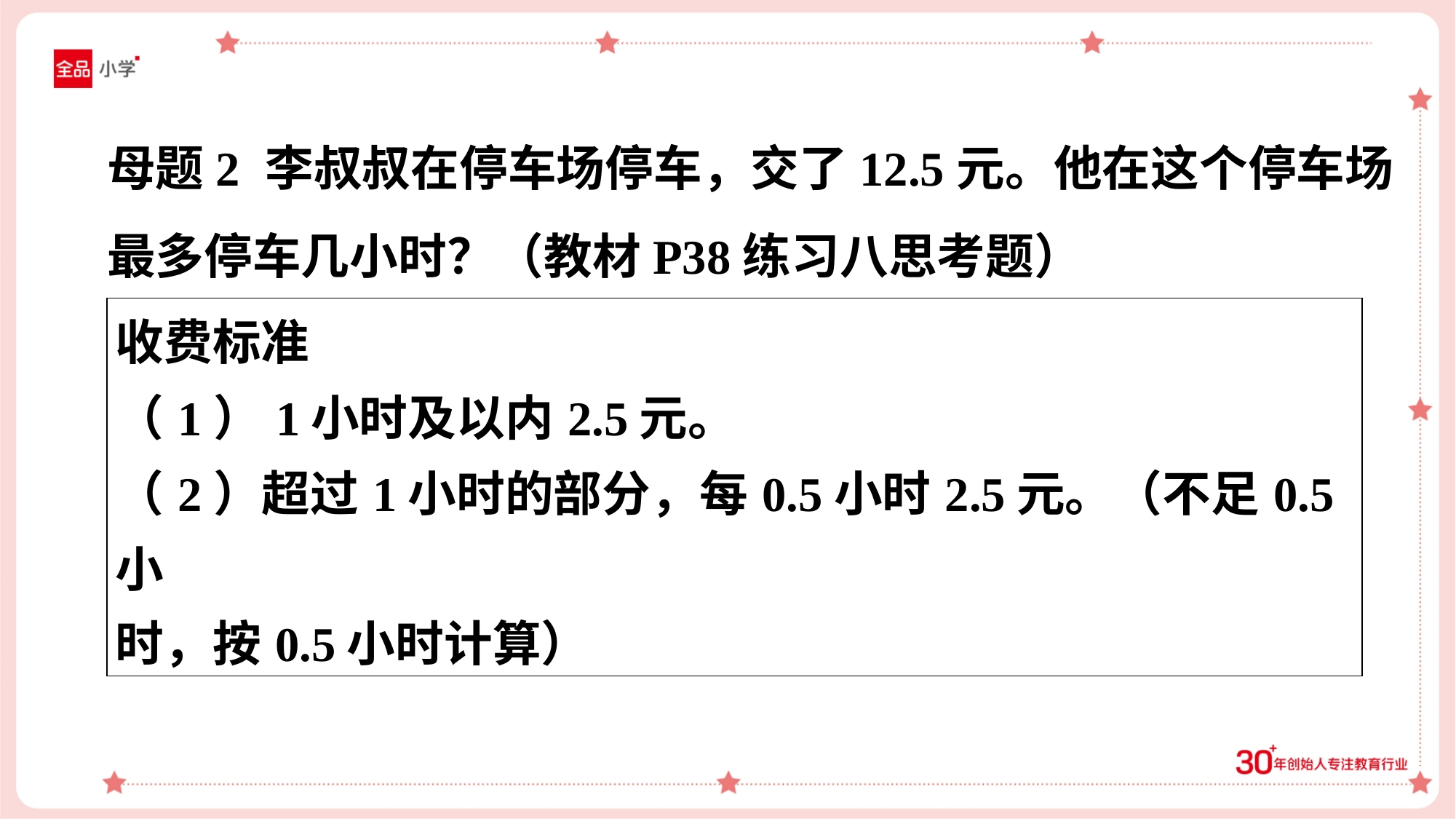

母题2 李叔叔在停车场停车，交了12.5元。他在这个停车场
最多停车几小时？（教材P38练习八思考题）
| 收费标准 （1）1小时及以内2.5元。 （2）超过1小时的部分，每0.5小时2.5元。（不足0.5小 时，按0.5小时计算） |
| --- |